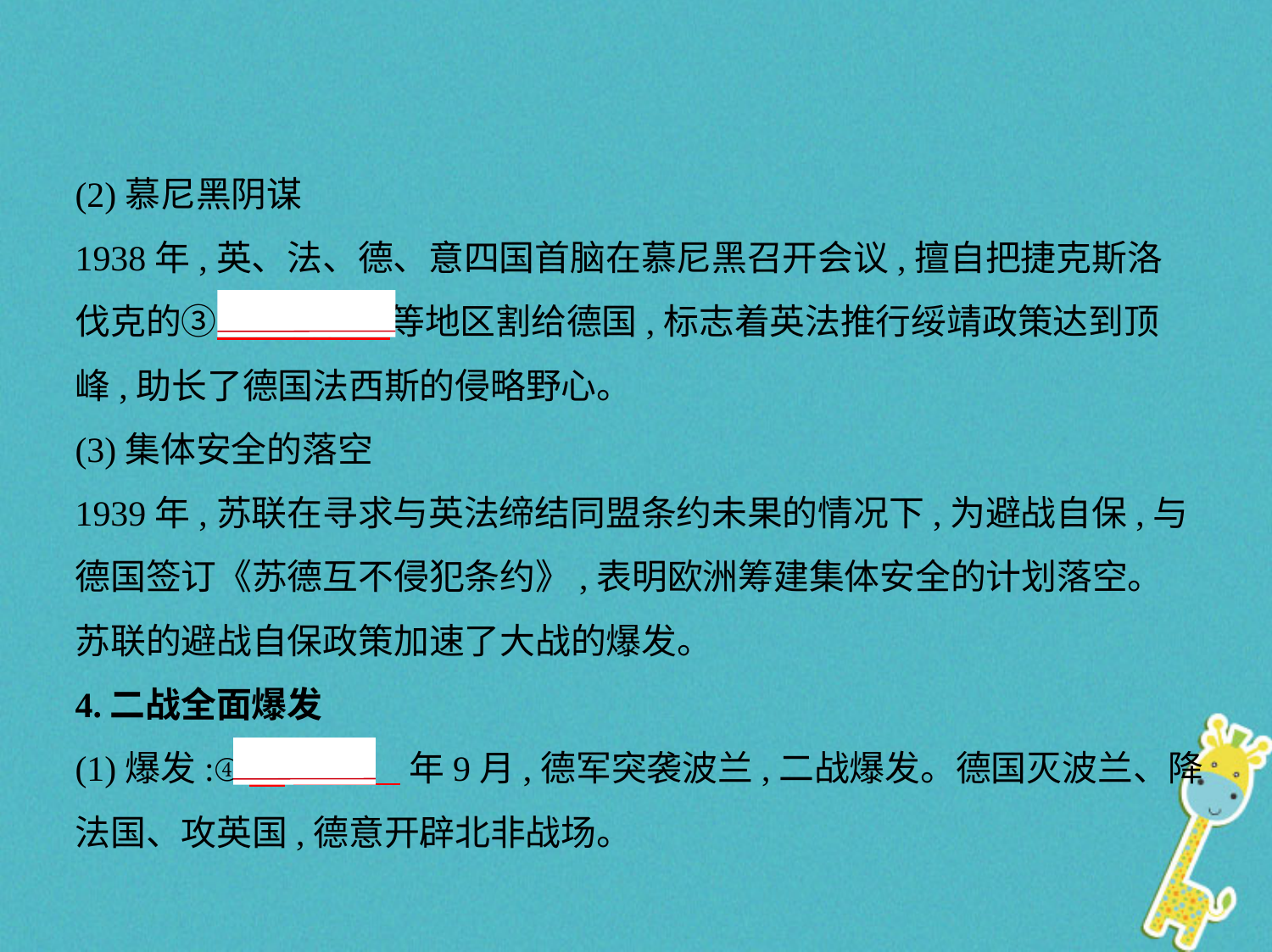

(2)慕尼黑阴谋
1938年,英、法、德、意四国首脑在慕尼黑召开会议,擅自把捷克斯洛
伐克的③　苏台德    等地区割给德国,标志着英法推行绥靖政策达到顶
峰,助长了德国法西斯的侵略野心。
(3)集体安全的落空
1939年,苏联在寻求与英法缔结同盟条约未果的情况下,为避战自保,与
德国签订《苏德互不侵犯条约》,表明欧洲筹建集体安全的计划落空。
苏联的避战自保政策加速了大战的爆发。
4.二战全面爆发
(1)爆发:④　1939    年9月,德军突袭波兰,二战爆发。德国灭波兰、降
法国、攻英国,德意开辟北非战场。